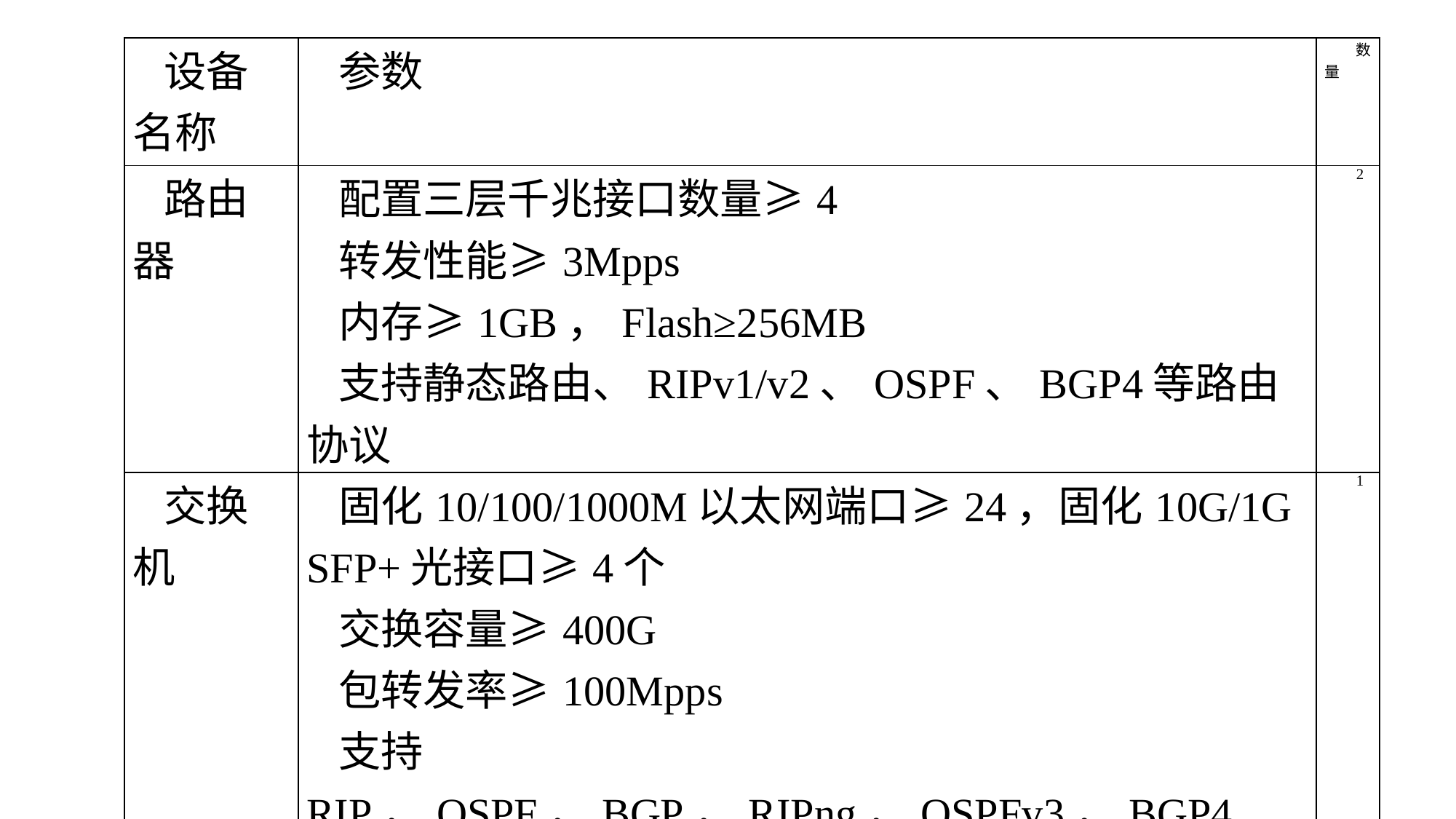

| 设备名称 | 参数 | 数量 |
| --- | --- | --- |
| 路由器 | 配置三层千兆接口数量≥4 转发性能≥3Mpps 内存≥1GB，Flash≥256MB 支持静态路由、RIPv1/v2、OSPF、BGP4等路由协议 | 2 |
| 交换机 | 固化10/100/1000M以太网端口≥24，固化10G/1G SFP+光接口≥4个 交换容量≥400G 包转发率≥100Mpps 支持RIP，OSPF，BGP，RIPng，OSPFv3，BGP4 | 1 |